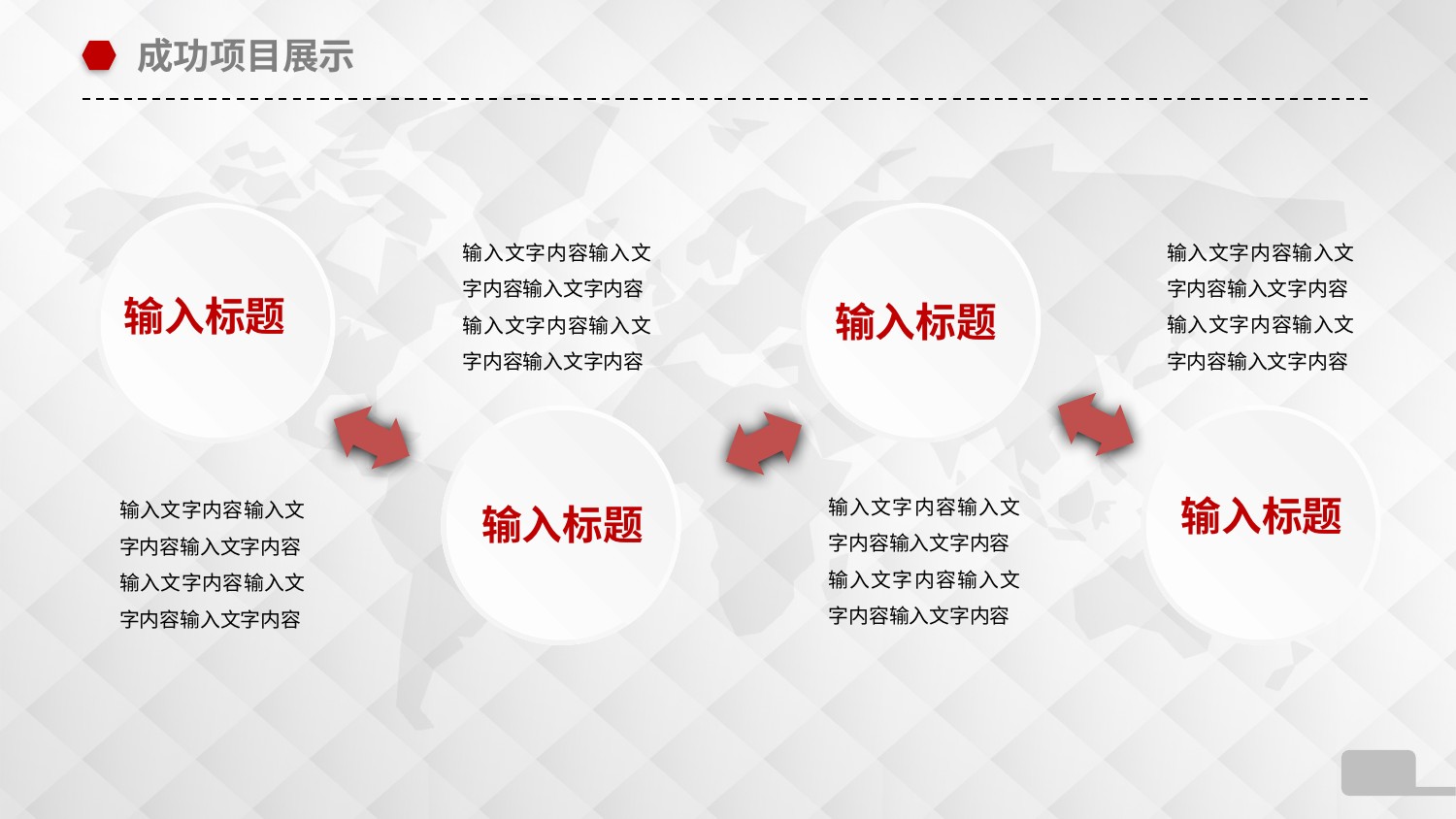

成功项目展示

输入标题

输入标题
输入文字内容输入文字内容输入文字内容
输入文字内容输入文字内容输入文字内容
输入文字内容输入文字内容输入文字内容
输入文字内容输入文字内容输入文字内容

输入标题

输入标题

输入文字内容输入文字内容输入文字内容
输入文字内容输入文字内容输入文字内容
输入文字内容输入文字内容输入文字内容
输入文字内容输入文字内容输入文字内容